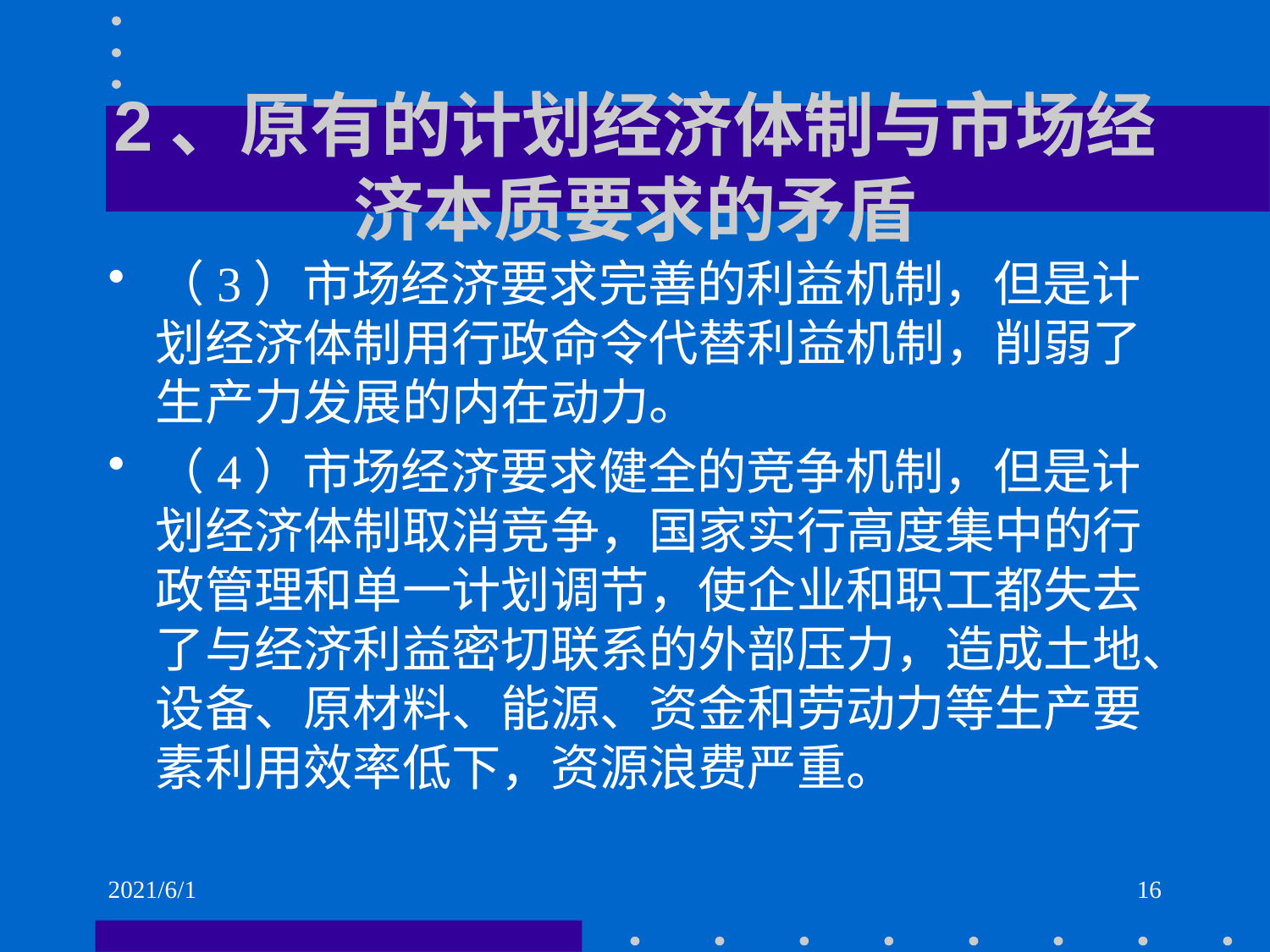

# 2、原有的计划经济体制与市场经济本质要求的矛盾
（3）市场经济要求完善的利益机制，但是计划经济体制用行政命令代替利益机制，削弱了生产力发展的内在动力。
（4）市场经济要求健全的竞争机制，但是计划经济体制取消竞争，国家实行高度集中的行政管理和单一计划调节，使企业和职工都失去了与经济利益密切联系的外部压力，造成土地、设备、原材料、能源、资金和劳动力等生产要素利用效率低下，资源浪费严重。
2021/6/1
16